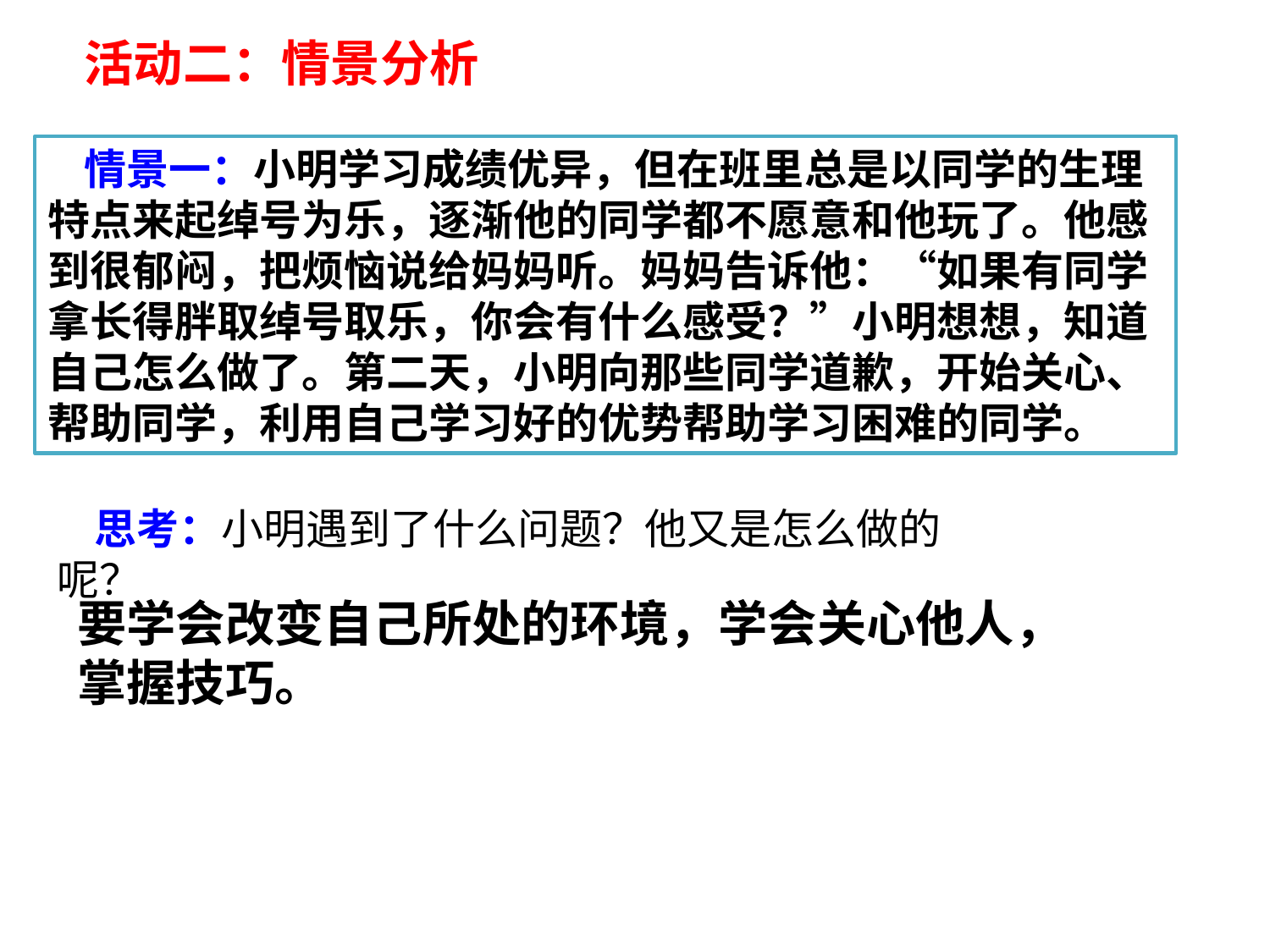

活动二：情景分析
情景一：小明学习成绩优异，但在班里总是以同学的生理特点来起绰号为乐，逐渐他的同学都不愿意和他玩了。他感到很郁闷，把烦恼说给妈妈听。妈妈告诉他：“如果有同学拿长得胖取绰号取乐，你会有什么感受？”小明想想，知道自己怎么做了。第二天，小明向那些同学道歉，开始关心、帮助同学，利用自己学习好的优势帮助学习困难的同学。
思考：小明遇到了什么问题？他又是怎么做的呢？
要学会改变自己所处的环境，学会关心他人，掌握技巧。